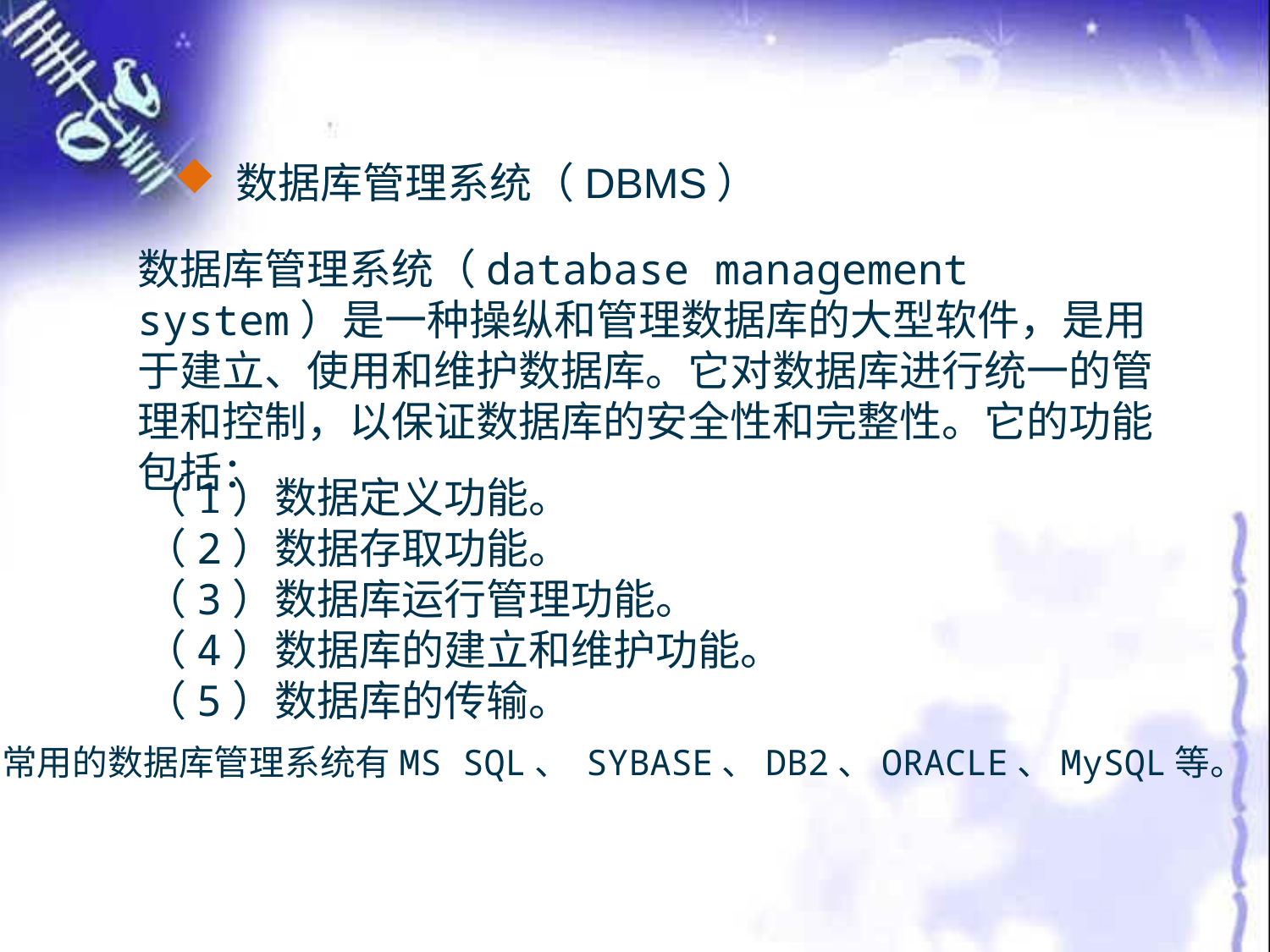

数据库管理系统（DBMS）
数据库管理系统（database management system）是一种操纵和管理数据库的大型软件，是用于建立、使用和维护数据库。它对数据库进行统一的管理和控制，以保证数据库的安全性和完整性。它的功能包括：
       （1）数据定义功能。
       （2）数据存取功能。
       （3）数据库运行管理功能。
       （4）数据库的建立和维护功能。
       （5）数据库的传输。
常用的数据库管理系统有MS SQL、 SYBASE、DB2、ORACLE、MySQL等。